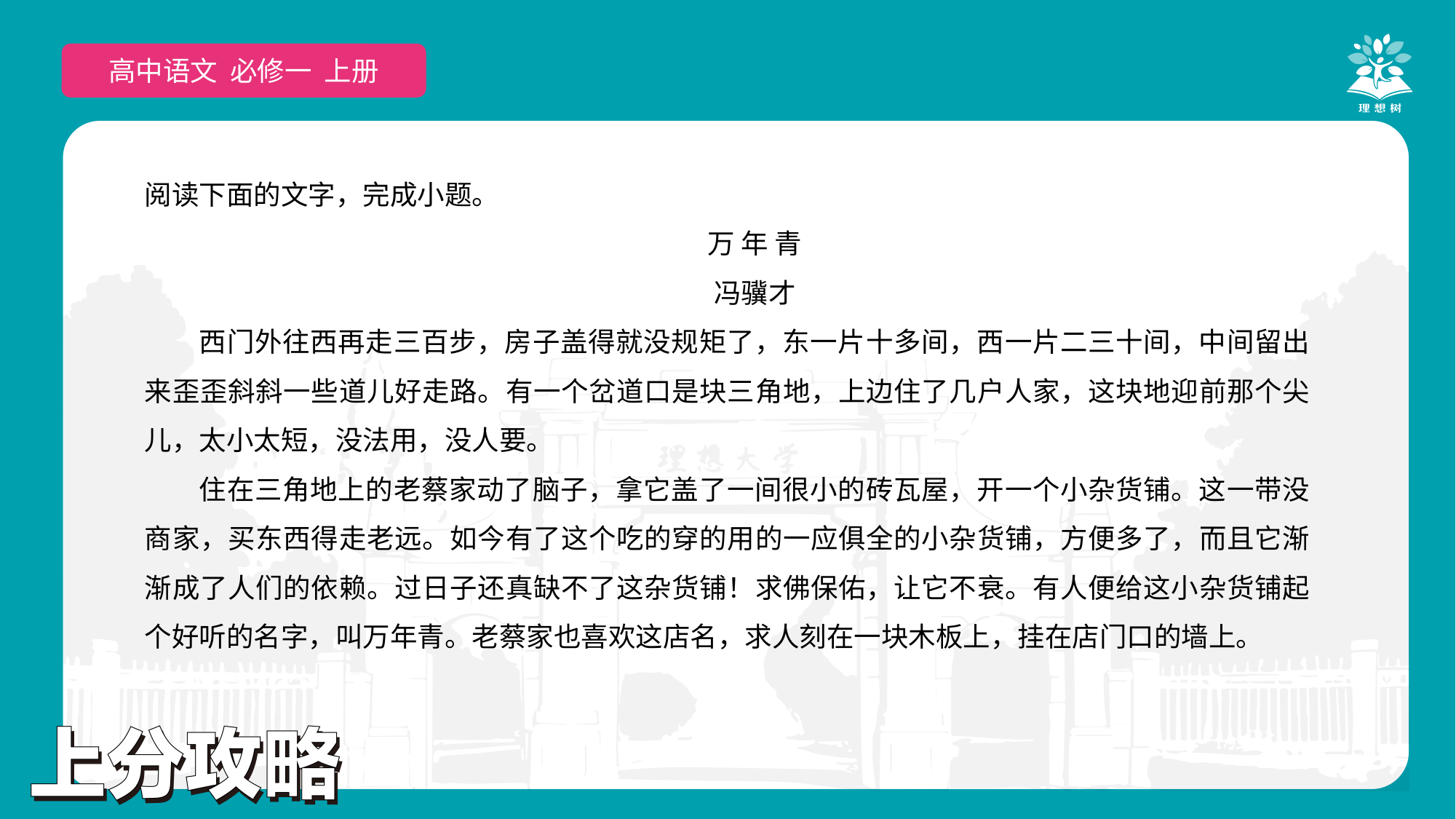

高中语文  选择性必修上
高中语文  必修一  上册
阅读下面的文字，完成小题。
万 年 青
冯骥才
西门外往西再走三百步，房子盖得就没规矩了，东一片十多间，西一片二三十间，中间留出来歪歪斜斜一些道儿好走路。有一个岔道口是块三角地，上边住了几户人家，这块地迎前那个尖儿，太小太短，没法用，没人要。
住在三角地上的老蔡家动了脑子，拿它盖了一间很小的砖瓦屋，开一个小杂货铺。这一带没商家，买东西得走老远。如今有了这个吃的穿的用的一应俱全的小杂货铺，方便多了，而且它渐渐成了人们的依赖。过日子还真缺不了这杂货铺！求佛保佑，让它不衰。有人便给这小杂货铺起个好听的名字，叫万年青。老蔡家也喜欢这店名，求人刻在一块木板上，挂在店门口的墙上。